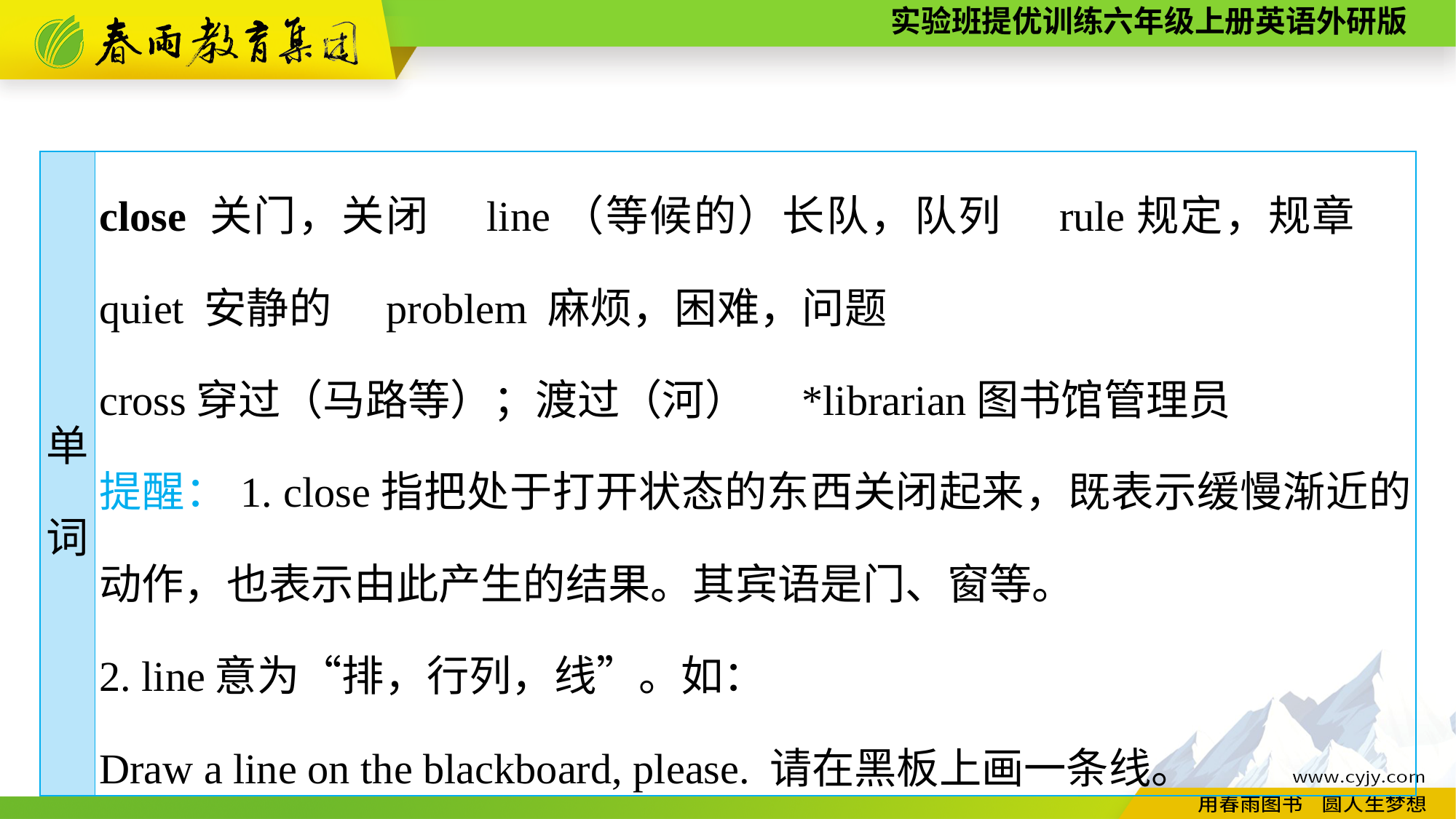

| 单 词 | close 关门，关闭　line（等候的）长队，队列　rule规定，规章　quiet 安静的　problem 麻烦，困难，问题 cross穿过（马路等）；渡过（河）　\*librarian图书馆管理员 提醒：1. close指把处于打开状态的东西关闭起来，既表示缓慢渐近的动作，也表示由此产生的结果。其宾语是门、窗等。 2. line意为“排，行列，线”。如： Draw a line on the blackboard, please. 请在黑板上画一条线。 |
| --- | --- |